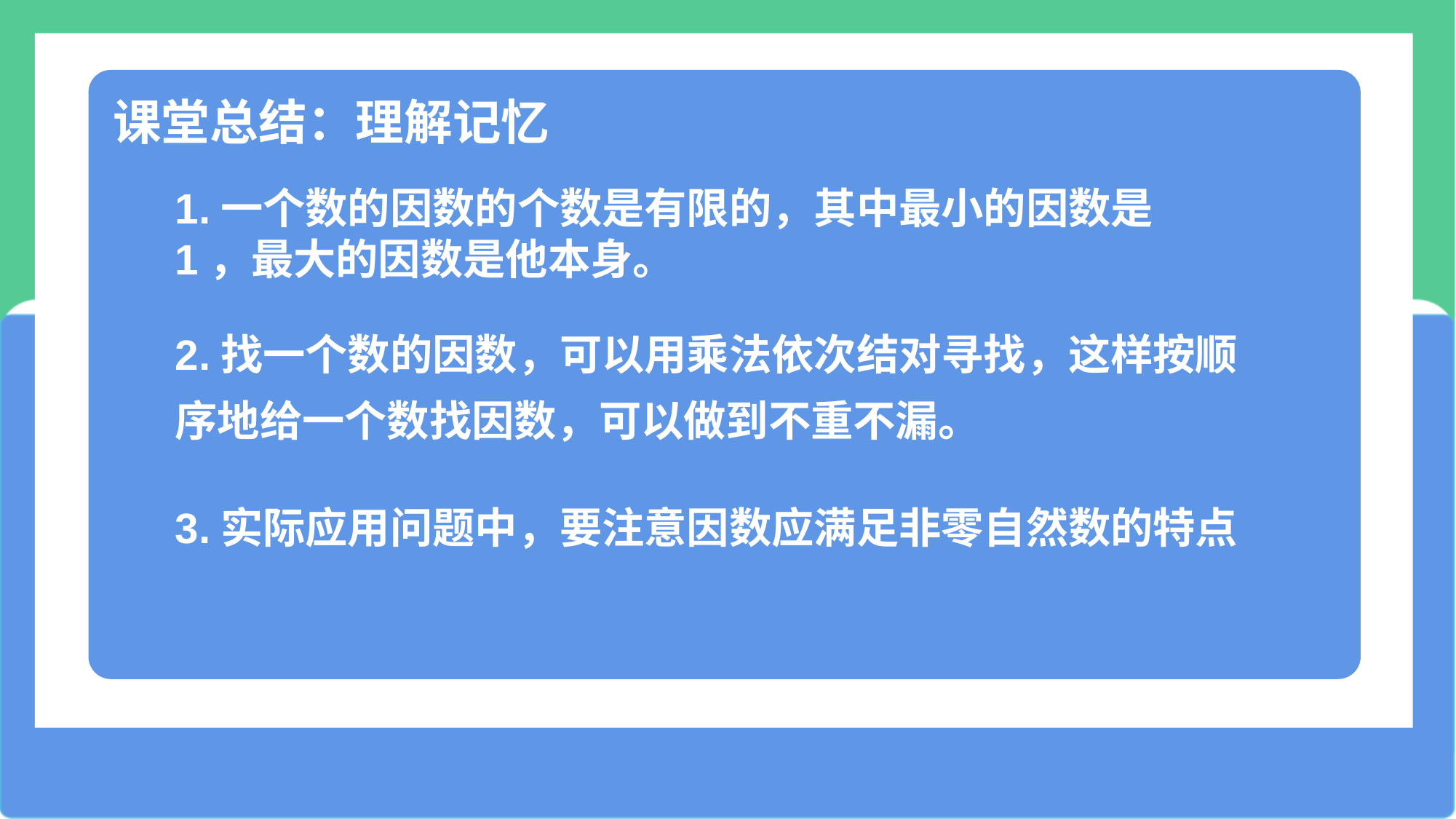

课堂总结：理解记忆
1.一个数的因数的个数是有限的，其中最小的因数是1，最大的因数是他本身。
2.找一个数的因数，可以用乘法依次结对寻找，这样按顺序地给一个数找因数，可以做到不重不漏。

3.实际应用问题中，要注意因数应满足非零自然数的特点